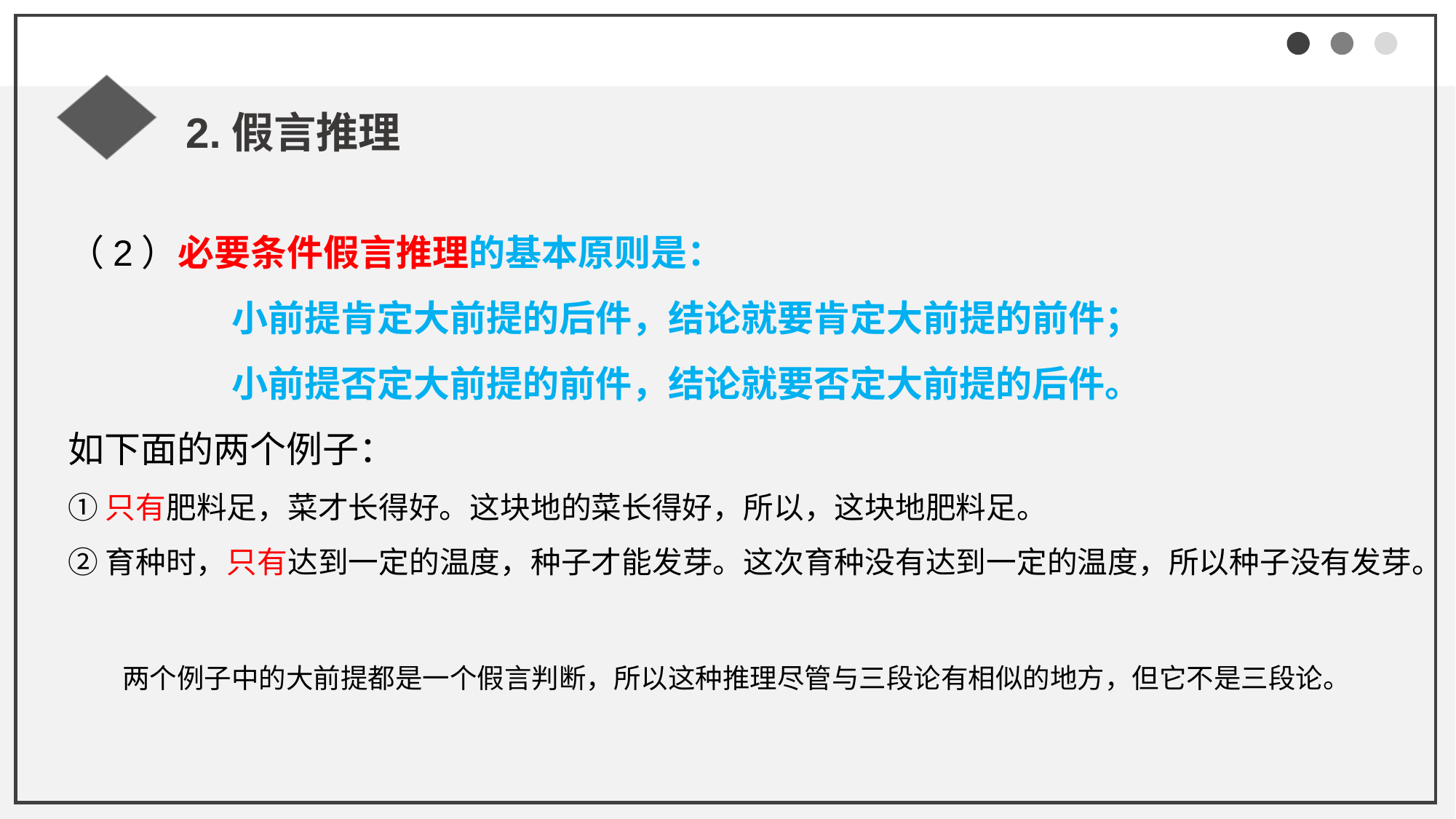

2.假言推理
（2）必要条件假言推理的基本原则是：
小前提肯定大前提的后件，结论就要肯定大前提的前件；
小前提否定大前提的前件，结论就要否定大前提的后件。
如下面的两个例子：
①只有肥料足，菜才长得好。这块地的菜长得好，所以，这块地肥料足。
②育种时，只有达到一定的温度，种子才能发芽。这次育种没有达到一定的温度，所以种子没有发芽。

两个例子中的大前提都是一个假言判断，所以这种推理尽管与三段论有相似的地方，但它不是三段论。